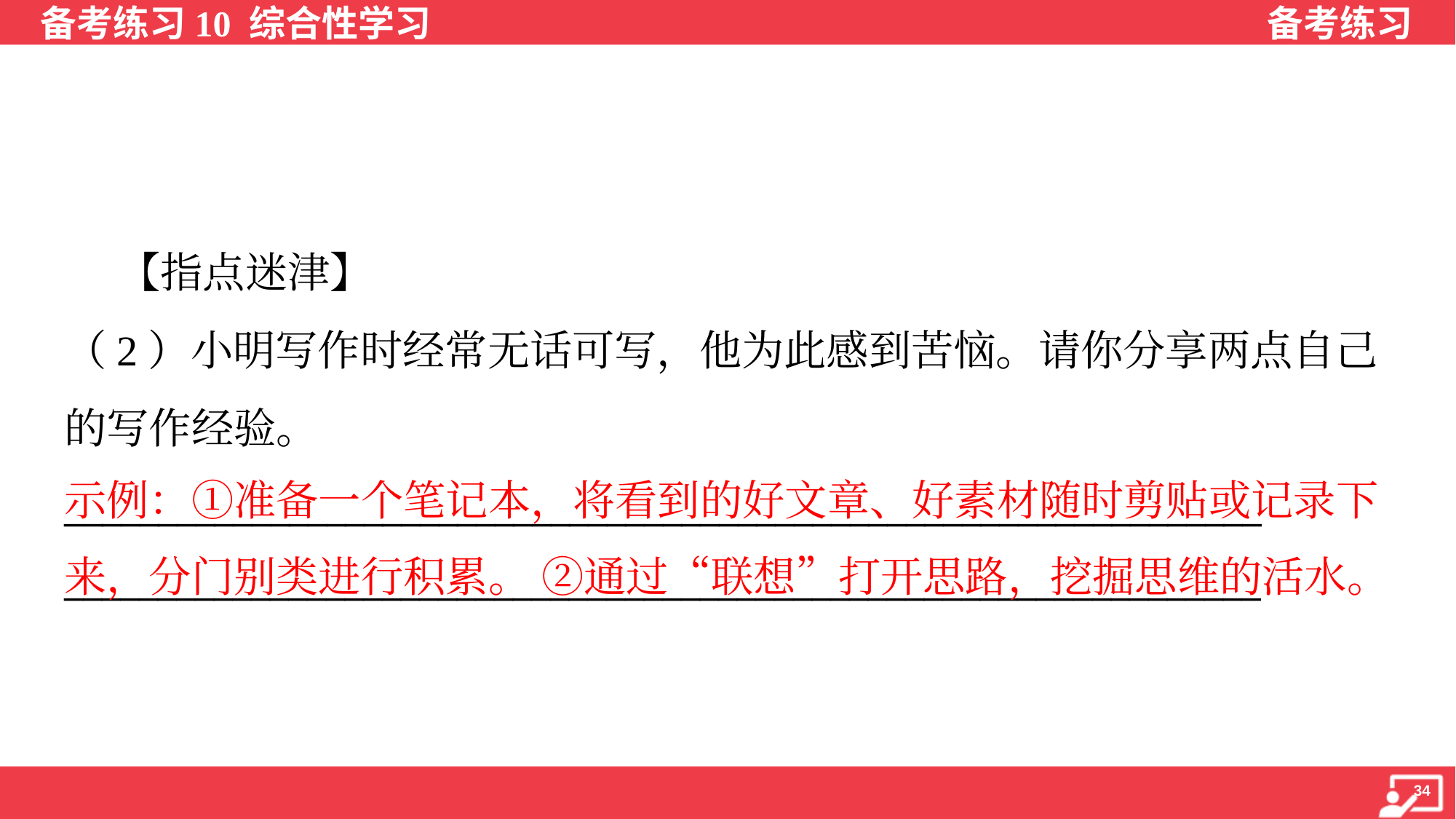

【指点迷津】
（2）小明写作时经常无话可写，他为此感到苦恼。请你分享两点自己
的写作经验。
________________________________________________________________
________________________________________________________________
示例：①准备一个笔记本，将看到的好文章、好素材随时剪贴或记录下来，分门别类进行积累。 ②通过“联想”打开思路，挖掘思维的活水。